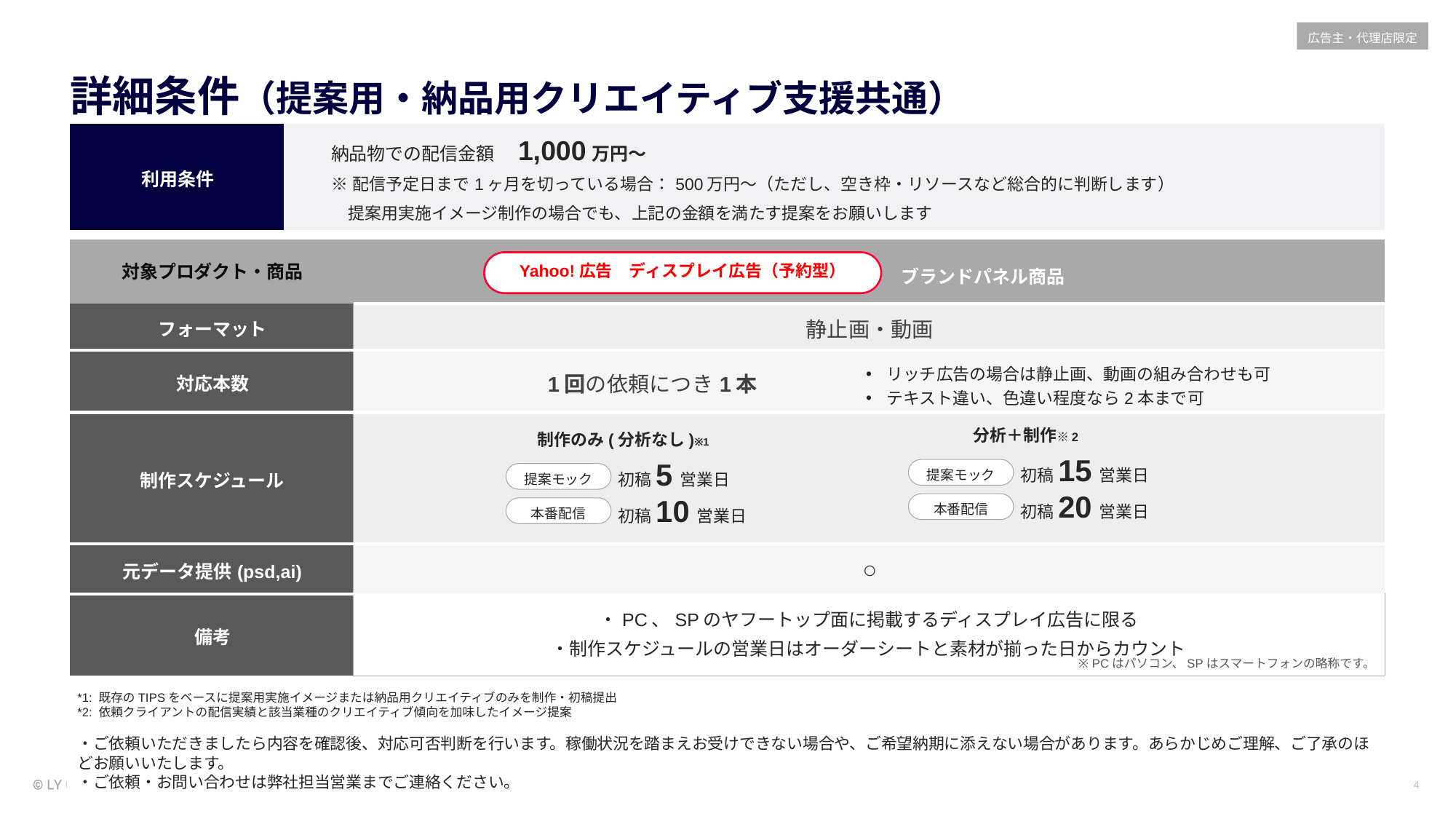

# 詳細条件（提案用・納品用クリエイティブ支援共通）
| 利用条件 | 納品物での配信金額　1,000万円〜 ※配信予定日まで1ヶ月を切っている場合：500万円～（ただし、空き枠・リソースなど総合的に判断します） 提案用実施イメージ制作の場合でも、上記の金額を満たす提案をお願いします |
| --- | --- |
| 対象プロダクト・商品 |  |
| --- | --- |
| フォーマット | 静止画・動画 |
| 対応本数 | 1回の依頼につき1本 |
| 制作スケジュール |  |
| 元データ提供(psd,ai) | ○ |
| 備考 | ・PC、SPのヤフートップ面に掲載するディスプレイ広告に限る ・制作スケジュールの営業日はオーダーシートと素材が揃った日からカウント |
Yahoo!広告　ディスプレイ広告（予約型）
ブランドパネル商品
リッチ広告の場合は静止画、動画の組み合わせも可
テキスト違い、色違い程度なら2本まで可
分析＋制作※2
初稿15営業日
初稿20営業日
提案モック
本番配信
制作のみ(分析なし)※1
初稿5営業日
初稿10営業日
提案モック
本番配信
※ PCはパソコン、SPはスマートフォンの略称です。
*1: 既存のTIPSをベースに提案用実施イメージまたは納品用クリエイティブのみを制作・初稿提出
*2: 依頼クライアントの配信実績と該当業種のクリエイティブ傾向を加味したイメージ提案

・ご依頼いただきましたら内容を確認後、対応可否判断を行います。稼働状況を踏まえお受けできない場合や、ご希望納期に添えない場合があります。あらかじめご理解、ご了承のほどお願いいたします。
・ご依頼・お問い合わせは弊社担当営業までご連絡ください。